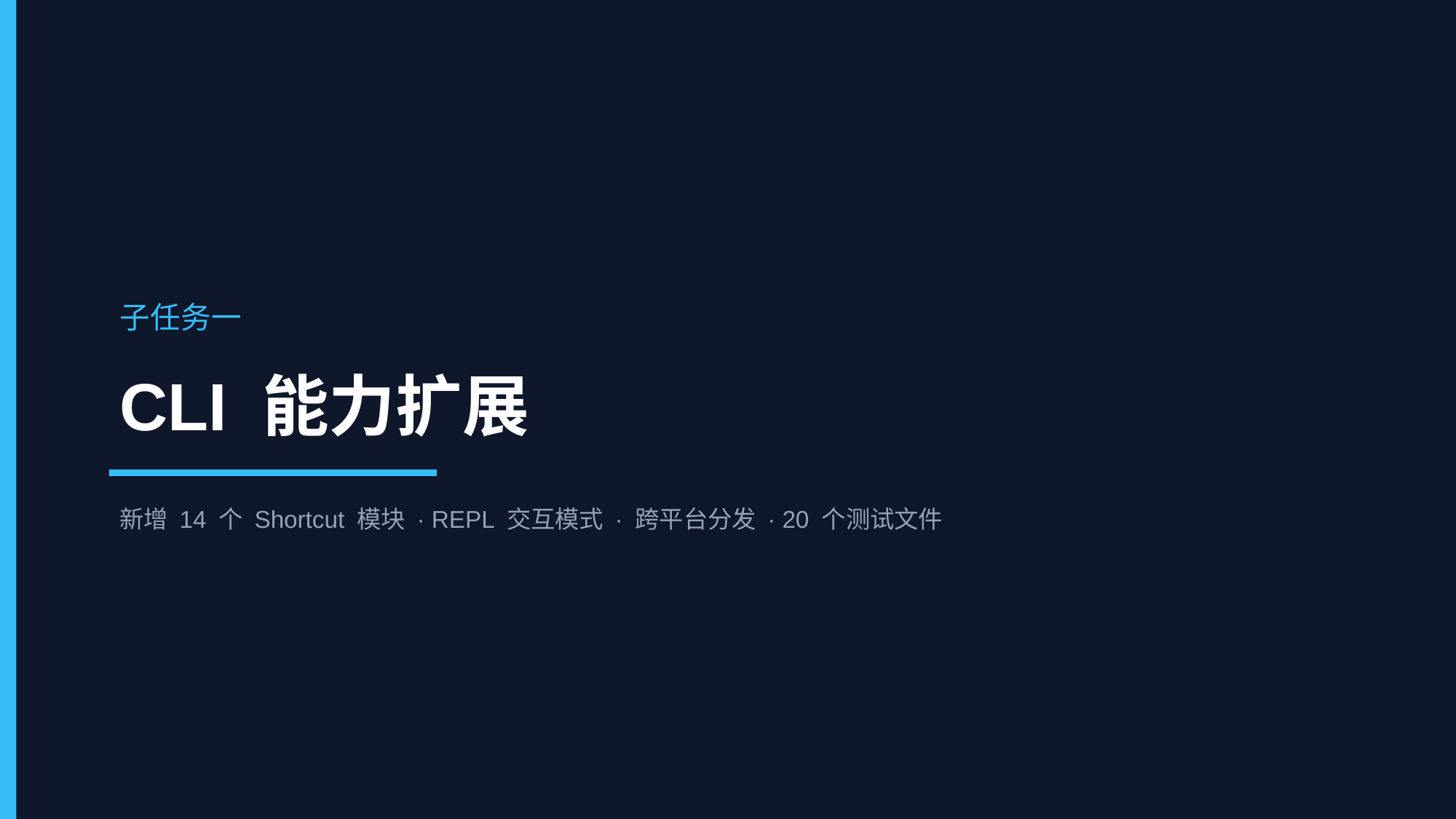

子任务一
CLI 能力扩展

新增 14 个 Shortcut 模块 · REPL 交互模式 · 跨平台分发 · 20 个测试文件